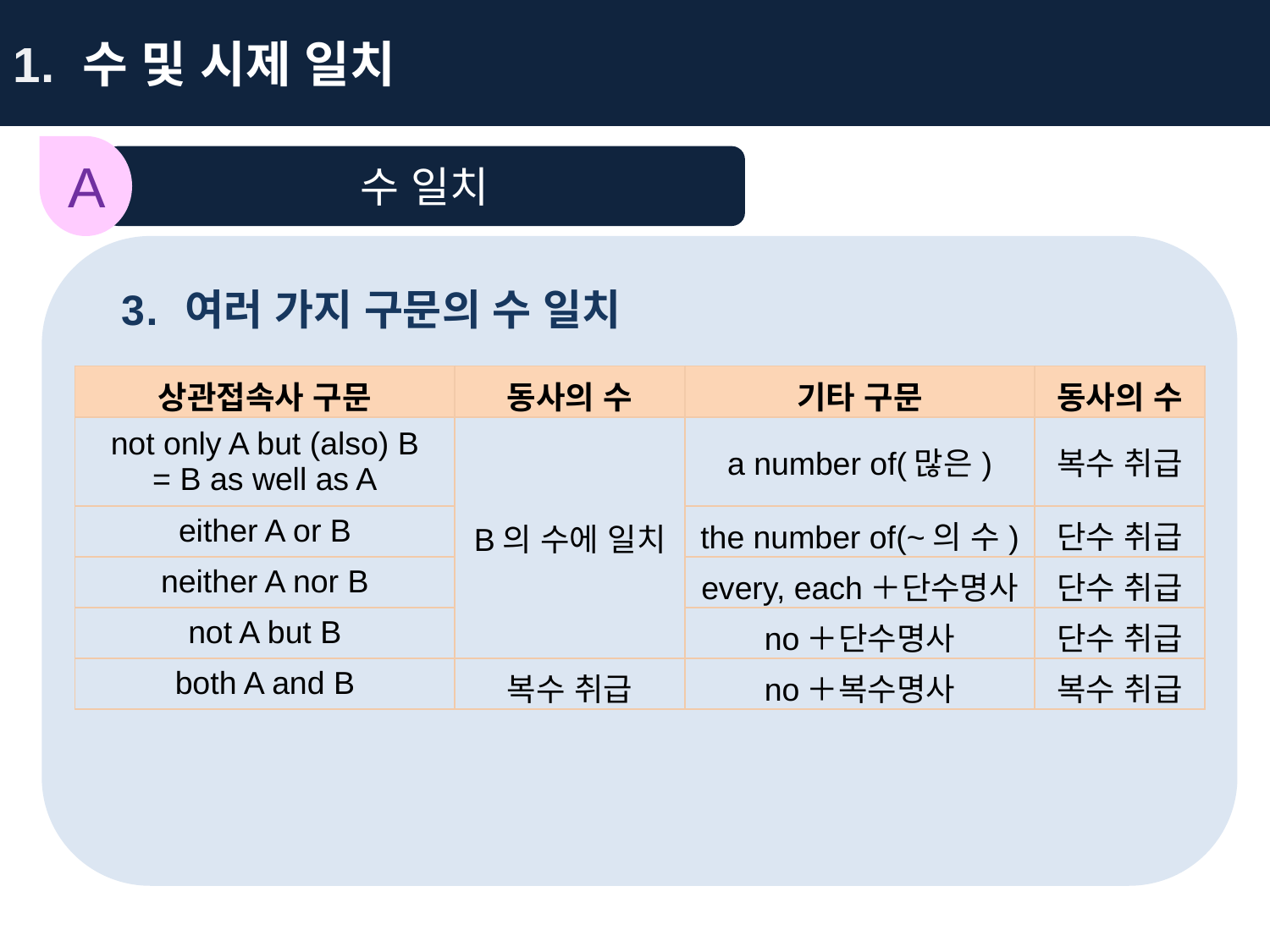

1. 수 및 시제 일치

A
수 일치
여러 가지 구문의 수 일치

| 상관접속사 구문 | 동사의 수 | 기타 구문 | 동사의 수 |
| --- | --- | --- | --- |
| not only A but (also) B = B as well as A | B의 수에 일치 | a number of(많은) | 복수 취급 |
| either A or B |  | the number of(~의 수) | 단수 취급 |
| neither A nor B |  | every, each＋단수명사 | 단수 취급 |
| not A but B |  | no＋단수명사 | 단수 취급 |
| both A and B | 복수 취급 | no＋복수명사 | 복수 취급 |